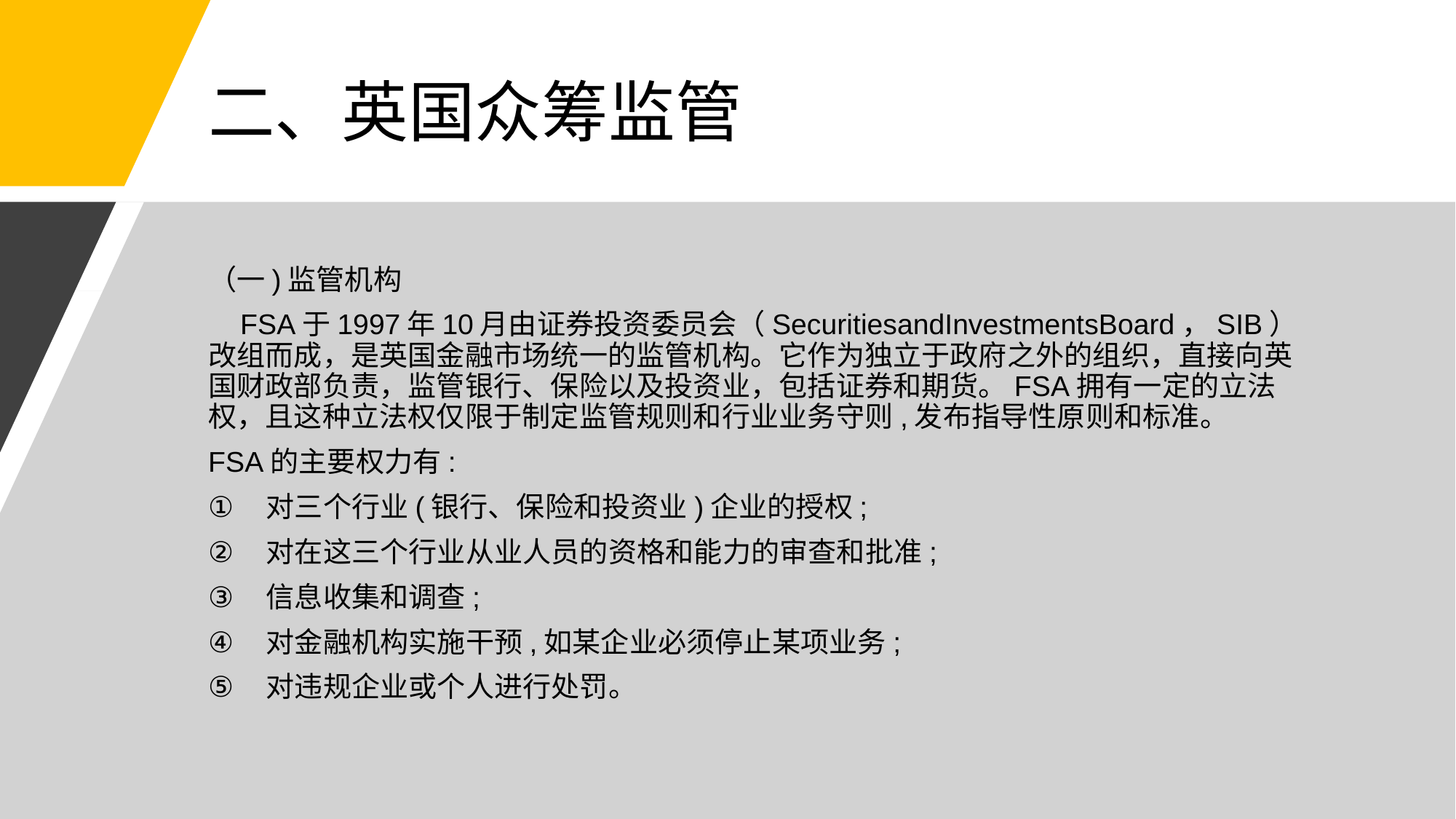

# 二、英国众筹监管

（一)监管机构
    FSA于1997年10月由证券投资委员会（SecuritiesandInvestmentsBoard，SIB）改组而成，是英国金融市场统一的监管机构。它作为独立于政府之外的组织，直接向英国财政部负责，监管银行、保险以及投资业，包括证券和期货。FSA拥有一定的立法权，且这种立法权仅限于制定监管规则和行业业务守则,发布指导性原则和标准。
FSA的主要权力有:
对三个行业(银行、保险和投资业)企业的授权;
对在这三个行业从业人员的资格和能力的审查和批准;
信息收集和调查;
对金融机构实施干预,如某企业必须停止某项业务;
对违规企业或个人进行处罚。